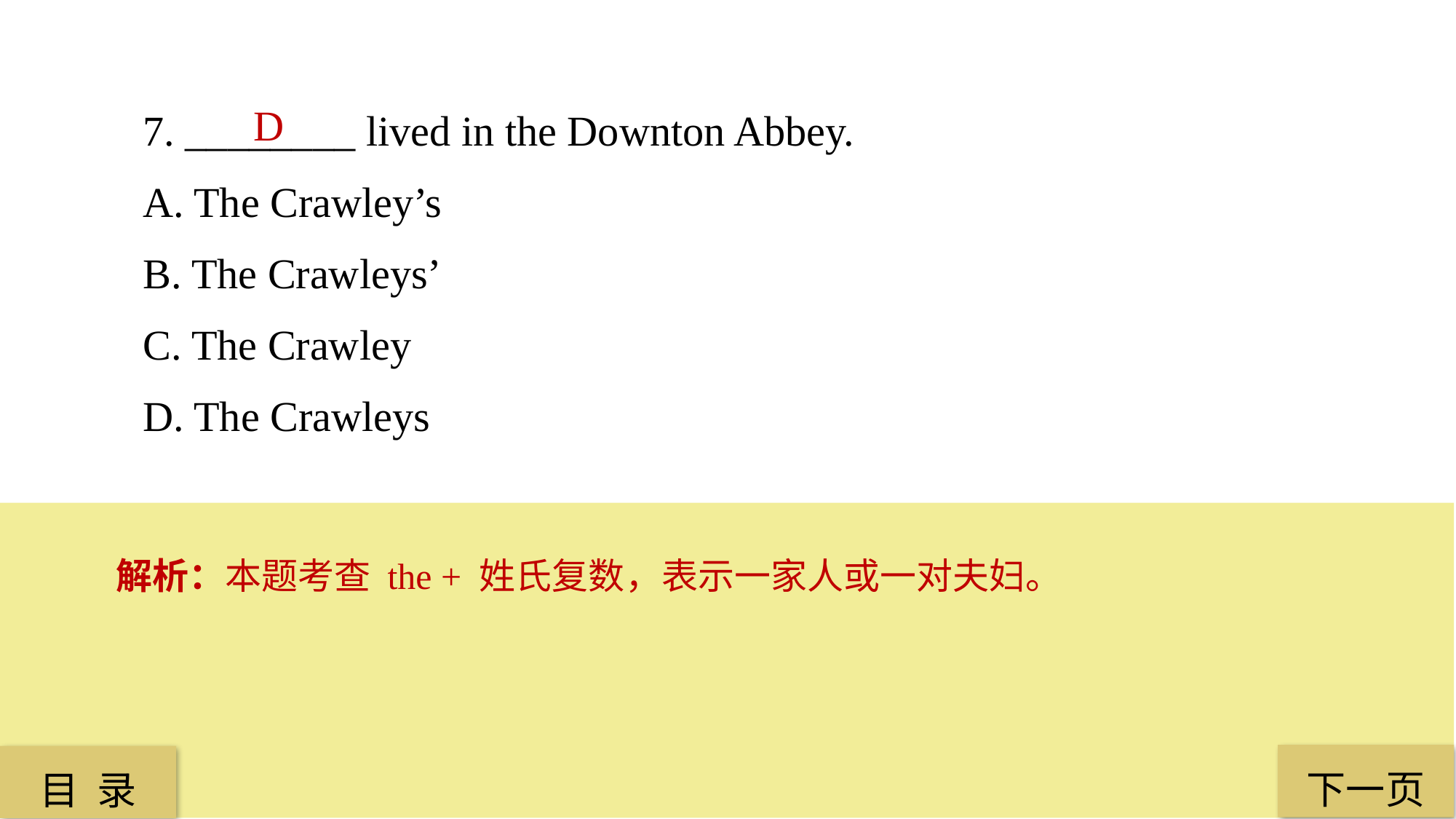

7. ________ lived in the Downton Abbey.
A. The Crawley’s
B. The Crawleys’
C. The Crawley
D. The Crawleys
D
解析：本题考查 the + 姓氏复数，表示一家人或一对夫妇。